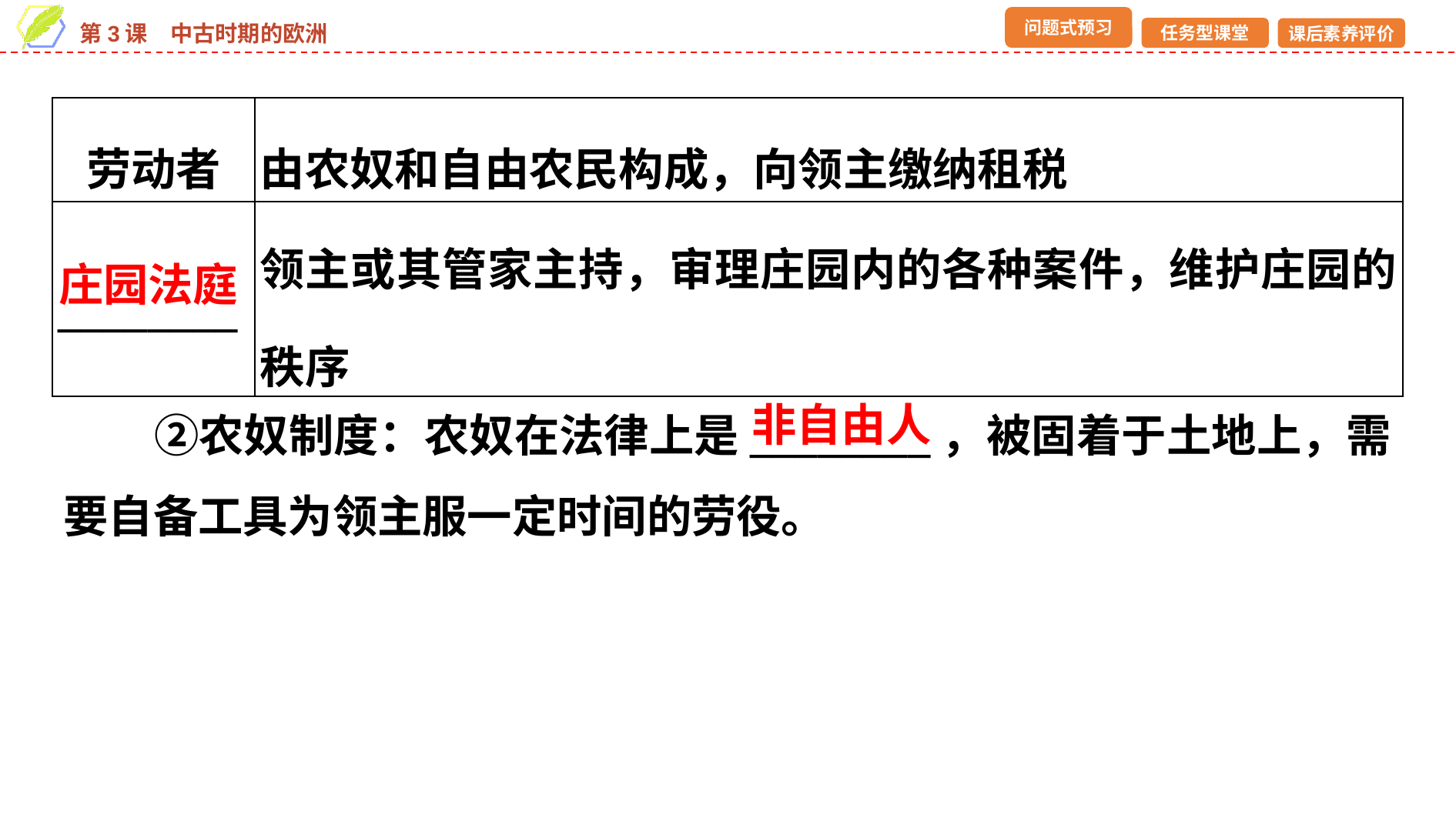

| 劳动者 | 由农奴和自由农民构成，向领主缴纳租税 |
| --- | --- |
| \_\_\_\_\_\_\_\_ | 领主或其管家主持，审理庄园内的各种案件，维护庄园的秩序 |
庄园法庭
　　②农奴制度：农奴在法律上是________，被固着于土地上，需要自备工具为领主服一定时间的劳役。
非自由人